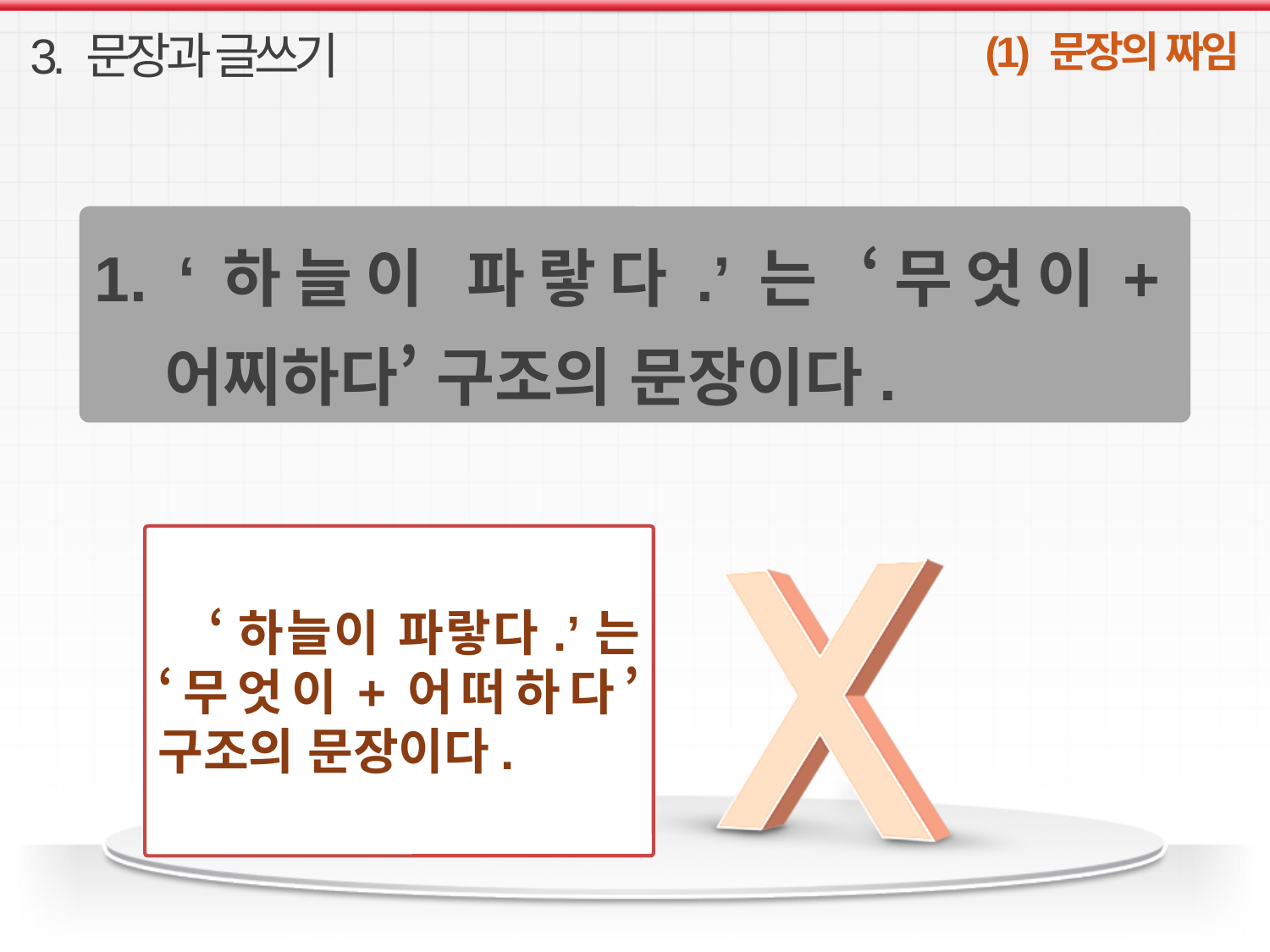

3. 문장과 글쓰기
(1) 문장의 짜임
1. ‘하늘이 파랗다.’는 ‘무엇이+어찌하다’ 구조의 문장이다.
‘하늘이 파랗다.’는 ‘무엇이+어떠하다’ 구조의 문장이다.